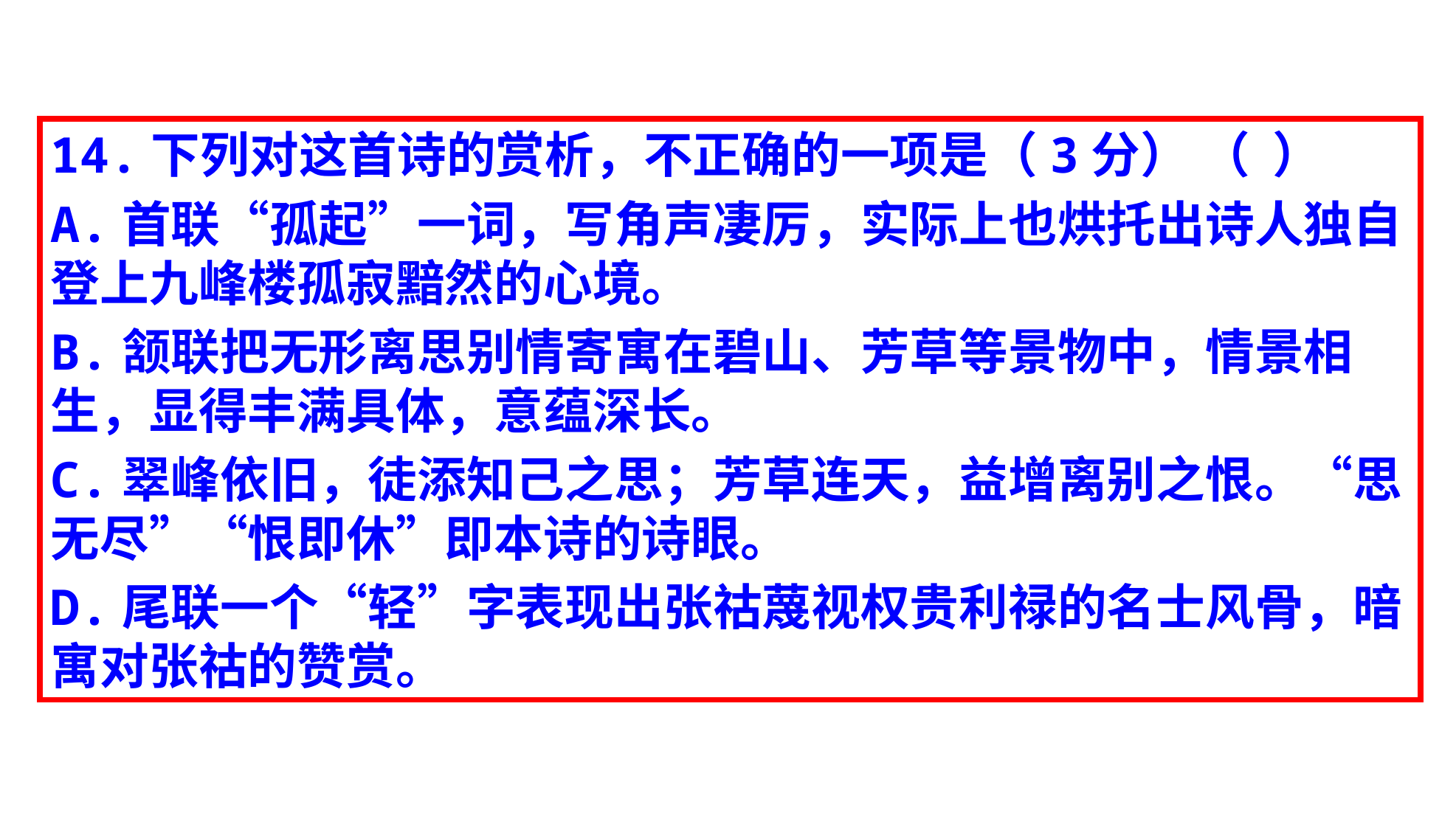

14.下列对这首诗的赏析，不正确的一项是（3分） （  ）
A.首联“孤起”一词，写角声凄厉，实际上也烘托出诗人独自登上九峰楼孤寂黯然的心境。
B.颔联把无形离思别情寄寓在碧山、芳草等景物中，情景相生，显得丰满具体，意蕴深长。
C.翠峰依旧，徒添知己之思；芳草连天，益增离别之恨。“思无尽”“恨即休”即本诗的诗眼。
D.尾联一个“轻”字表现出张祜蔑视权贵利禄的名士风骨，暗寓对张祜的赞赏。